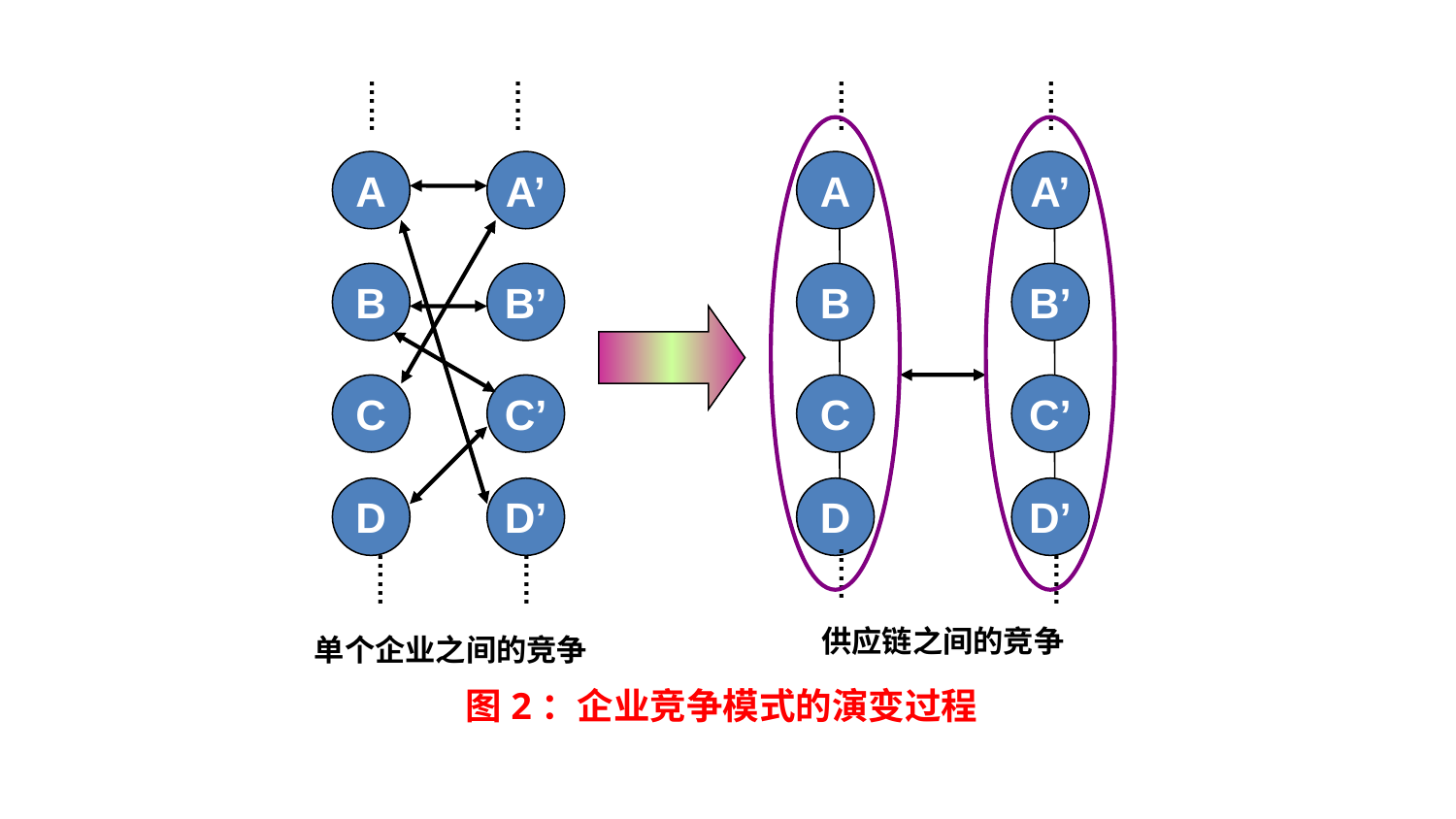

……
……
A
A’

B
B’

C
C’

D
D’
……
……
单个企业之间的竞争
……
……

A
A’

B
B’

C

C’

D
D’
……
……
供应链之间的竞争

图2：企业竞争模式的演变过程